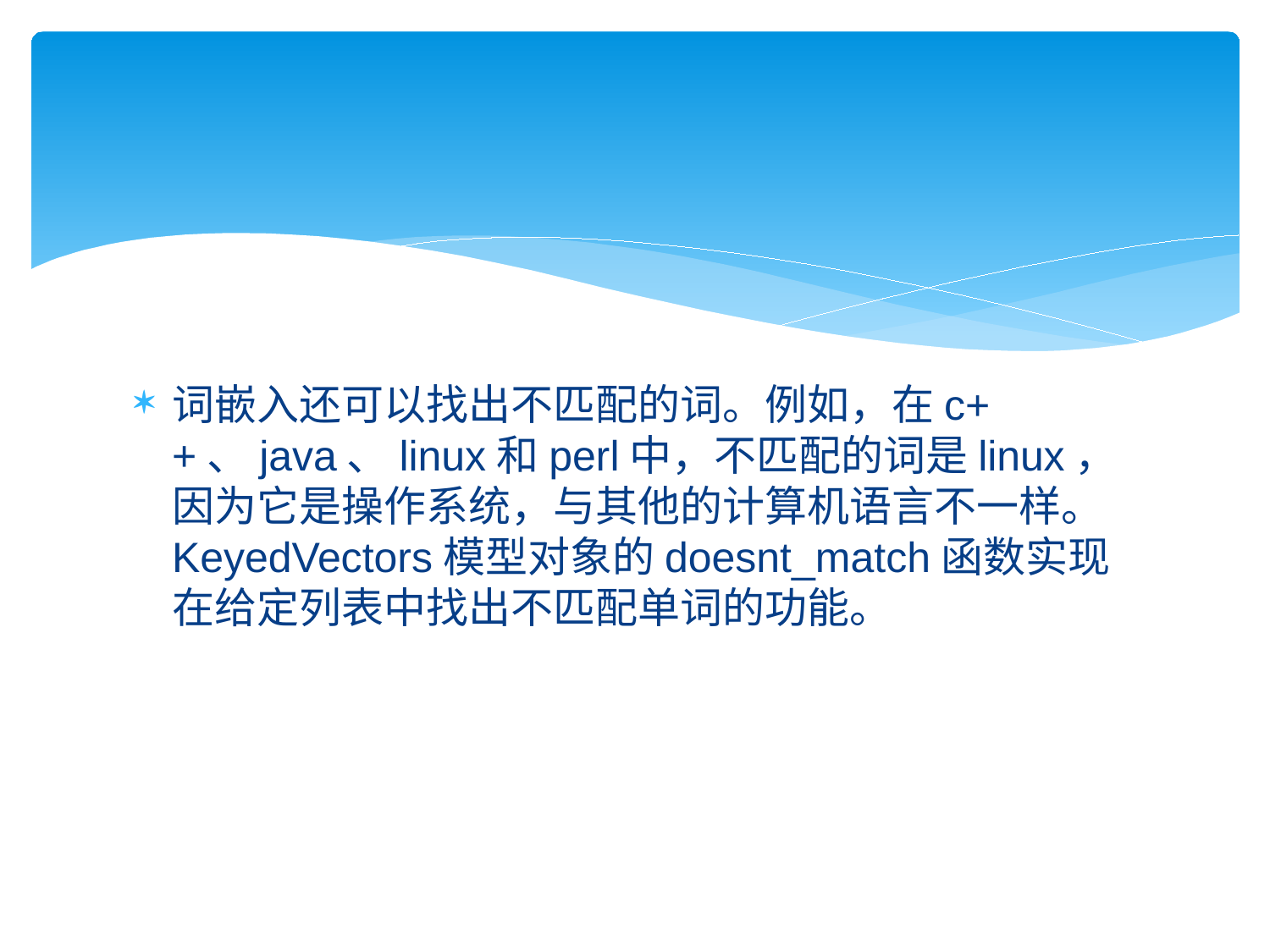

#
词嵌入还可以找出不匹配的词。例如，在c++、java、linux和perl中，不匹配的词是linux，因为它是操作系统，与其他的计算机语言不一样。KeyedVectors模型对象的doesnt_match函数实现在给定列表中找出不匹配单词的功能。